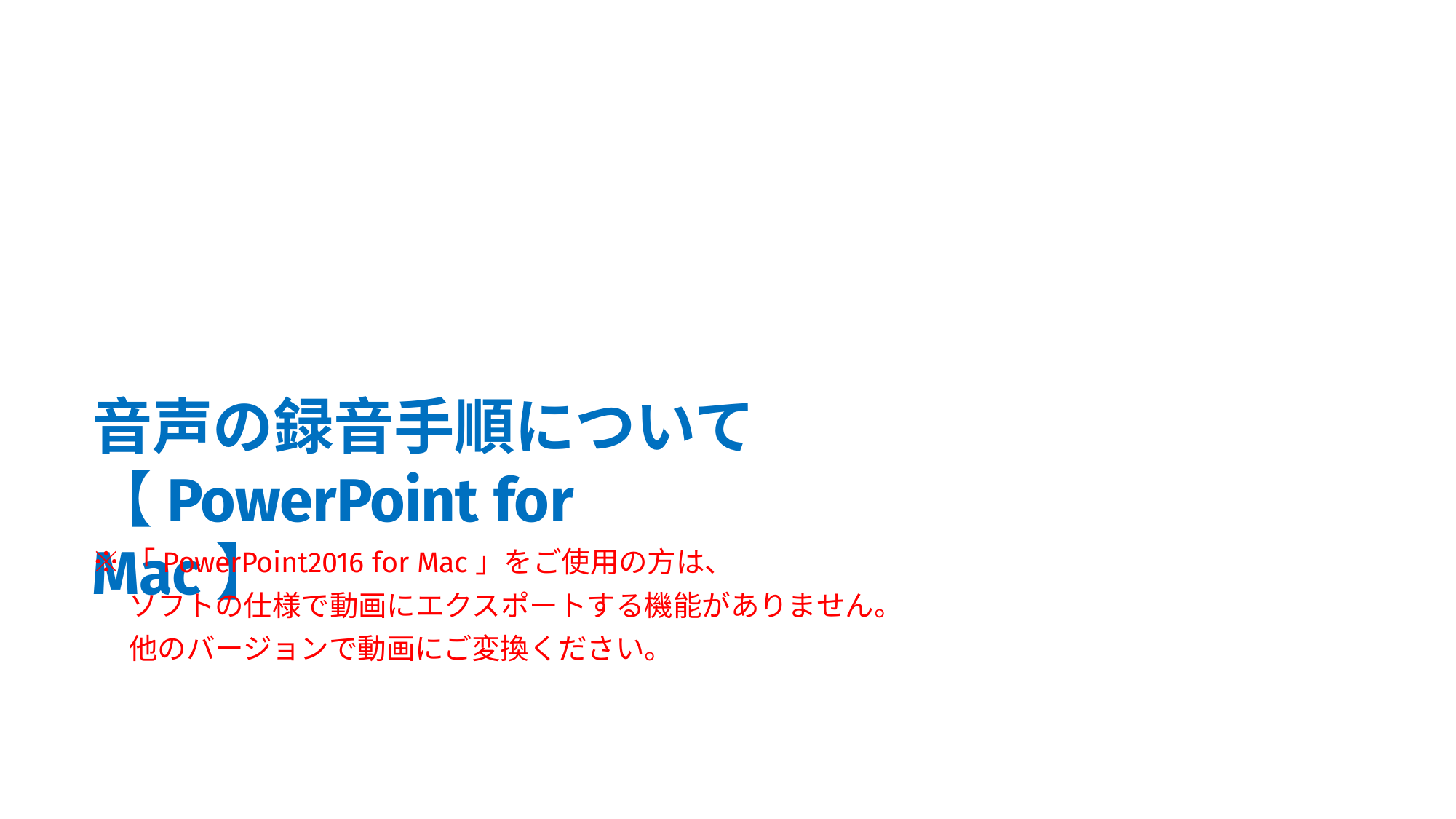

音声の録音手順について
【PowerPoint for Mac】
※「PowerPoint2016 for Mac」をご使用の方は、
ソフトの仕様で動画にエクスポートする機能がありません。 他のバージョンで動画にご変換ください。